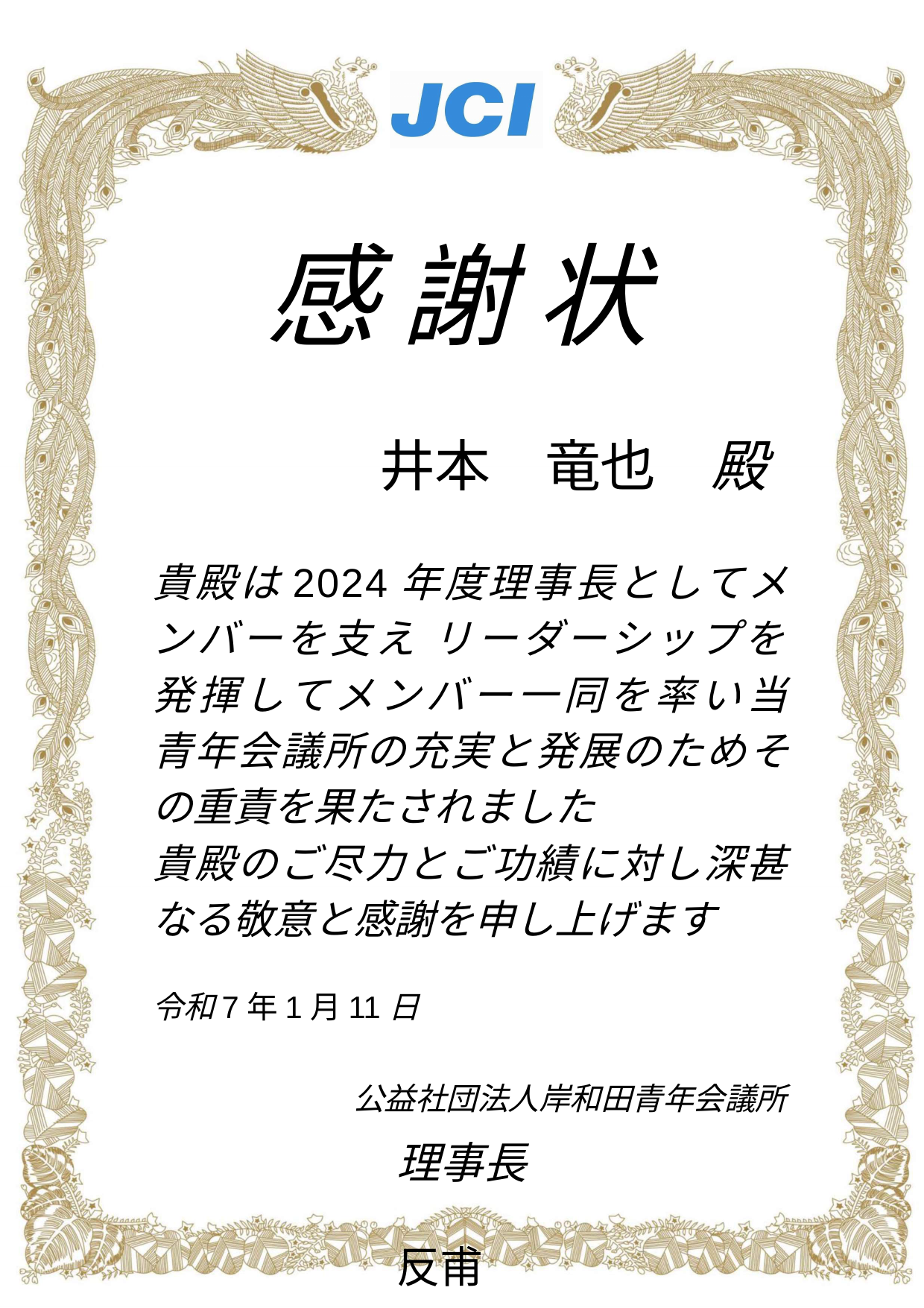

# 感 謝 状
井本　竜也　殿
貴殿は2024年度理事長としてメンバーを支え リーダーシップを発揮してメンバー一同を率い当青年会議所の充実と発展のためその重責を果たされました
貴殿のご尽力とご功績に対し深甚なる敬意と感謝を申し上げます
令和7年1月11日
公益社団法人岸和田青年会議所
理事長	反甫	旭